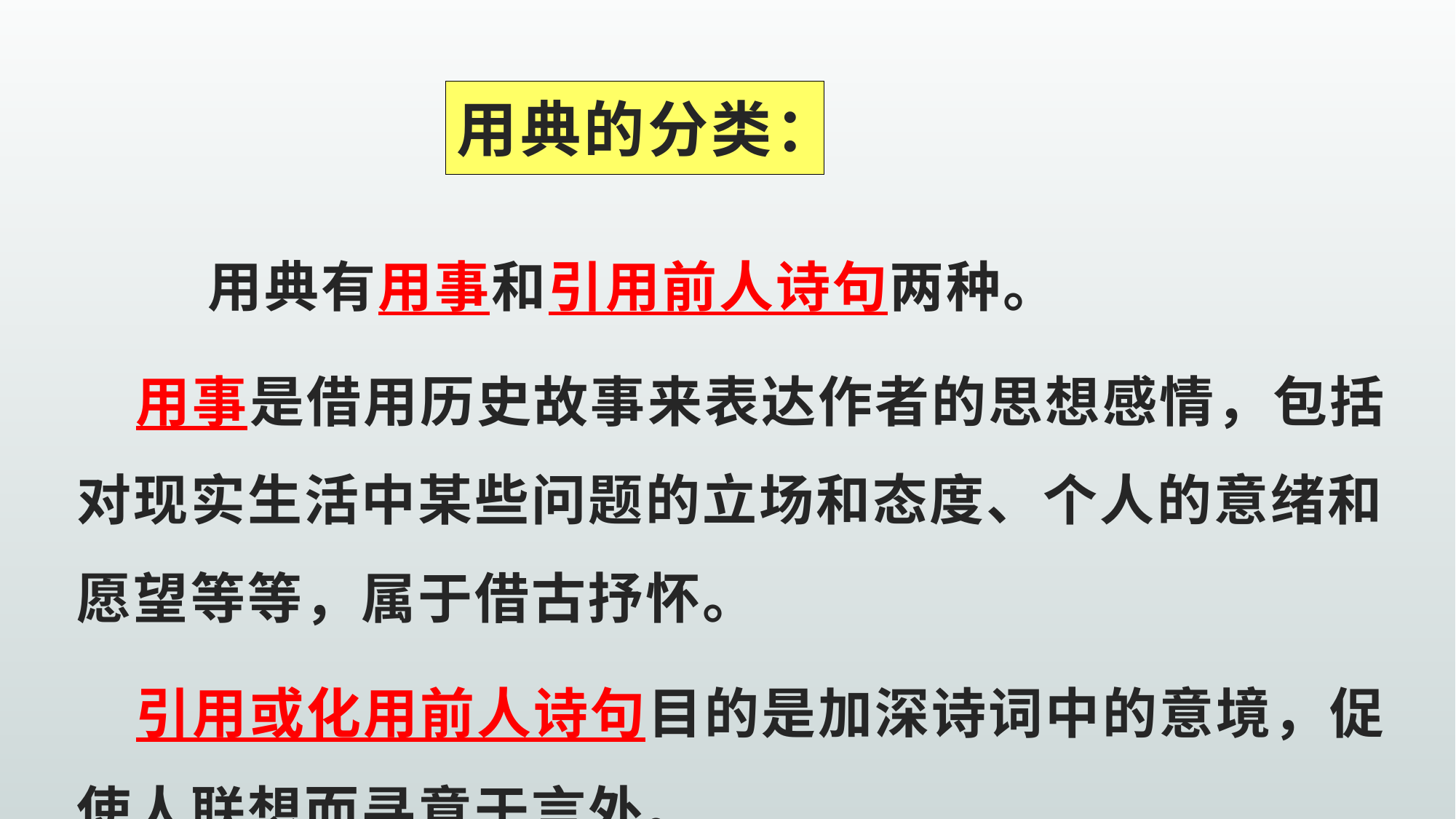

用典的分类：
          用典有用事和引用前人诗句两种。
     用事是借用历史故事来表达作者的思想感情，包括对现实生活中某些问题的立场和态度、个人的意绪和愿望等等，属于借古抒怀。
     引用或化用前人诗句目的是加深诗词中的意境，促使人联想而寻意于言外。